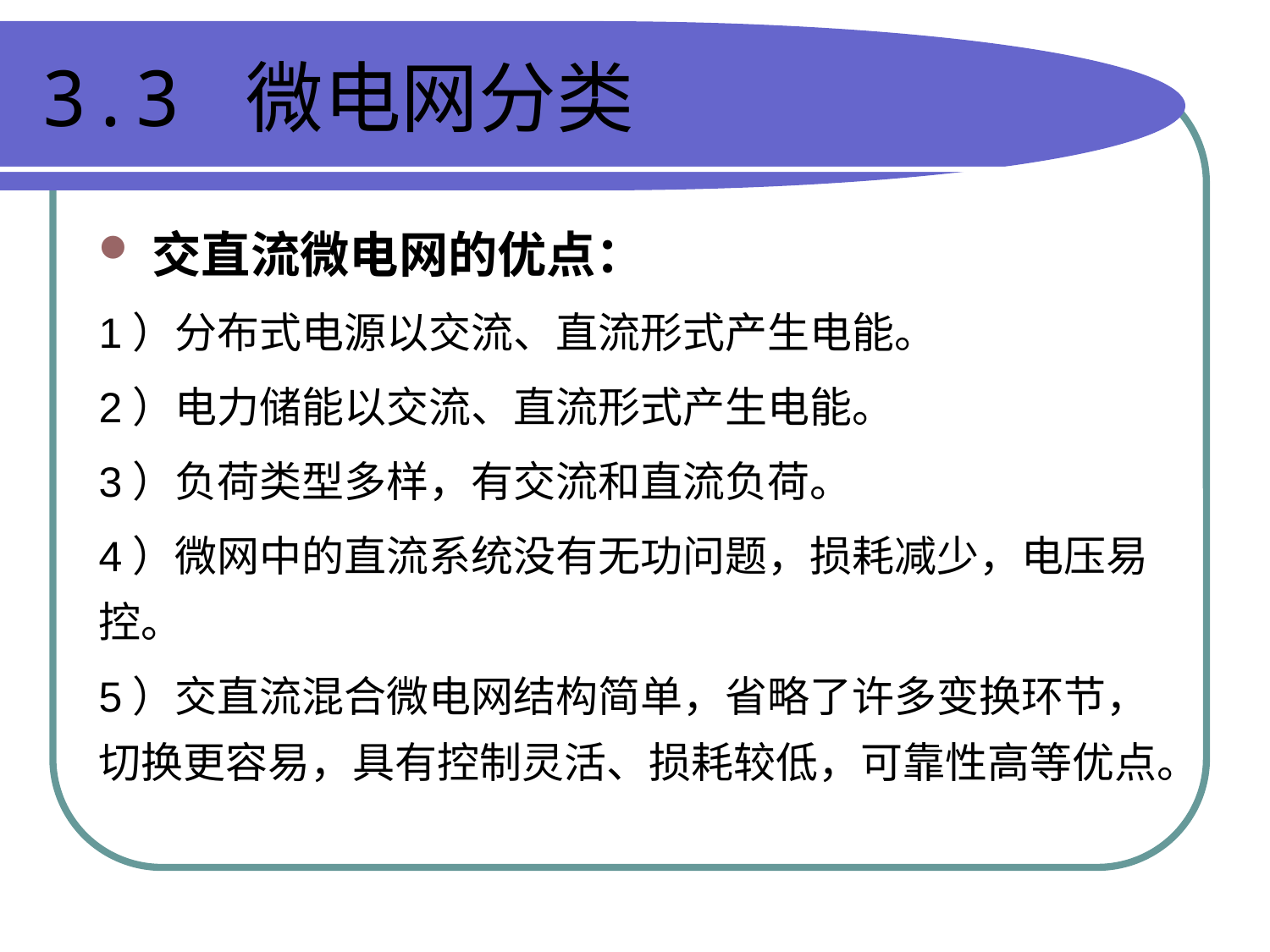

# 3.3 微电网分类
交直流微电网的优点：
1）分布式电源以交流、直流形式产生电能。
2）电力储能以交流、直流形式产生电能。
3）负荷类型多样，有交流和直流负荷。
4）微网中的直流系统没有无功问题，损耗减少，电压易控。
5）交直流混合微电网结构简单，省略了许多变换环节，切换更容易，具有控制灵活、损耗较低，可靠性高等优点。

41